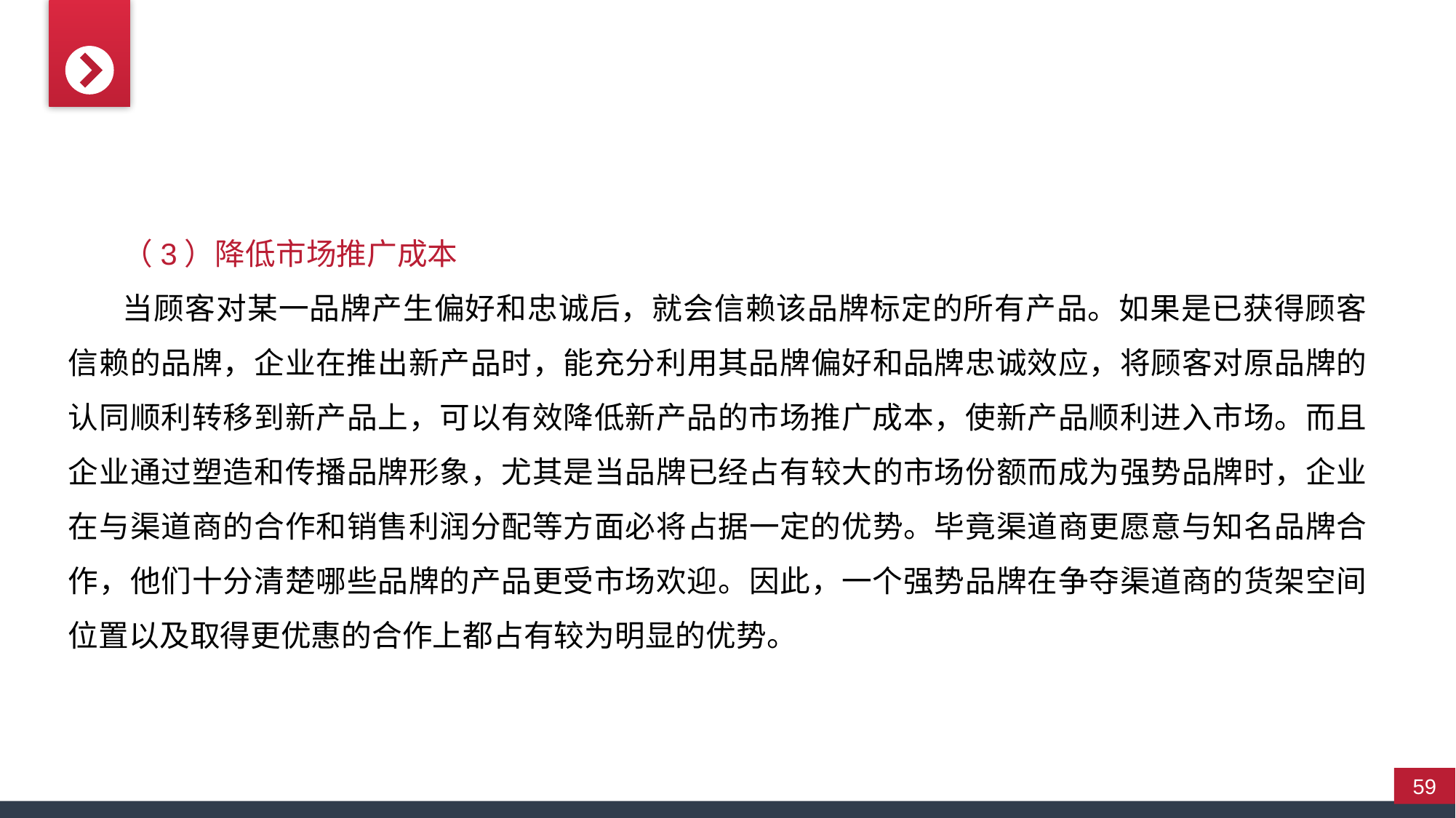

（3）降低市场推广成本
当顾客对某一品牌产生偏好和忠诚后，就会信赖该品牌标定的所有产品。如果是已获得顾客信赖的品牌，企业在推出新产品时，能充分利用其品牌偏好和品牌忠诚效应，将顾客对原品牌的认同顺利转移到新产品上，可以有效降低新产品的市场推广成本，使新产品顺利进入市场。而且企业通过塑造和传播品牌形象，尤其是当品牌已经占有较大的市场份额而成为强势品牌时，企业在与渠道商的合作和销售利润分配等方面必将占据一定的优势。毕竟渠道商更愿意与知名品牌合作，他们十分清楚哪些品牌的产品更受市场欢迎。因此，一个强势品牌在争夺渠道商的货架空间位置以及取得更优惠的合作上都占有较为明显的优势。